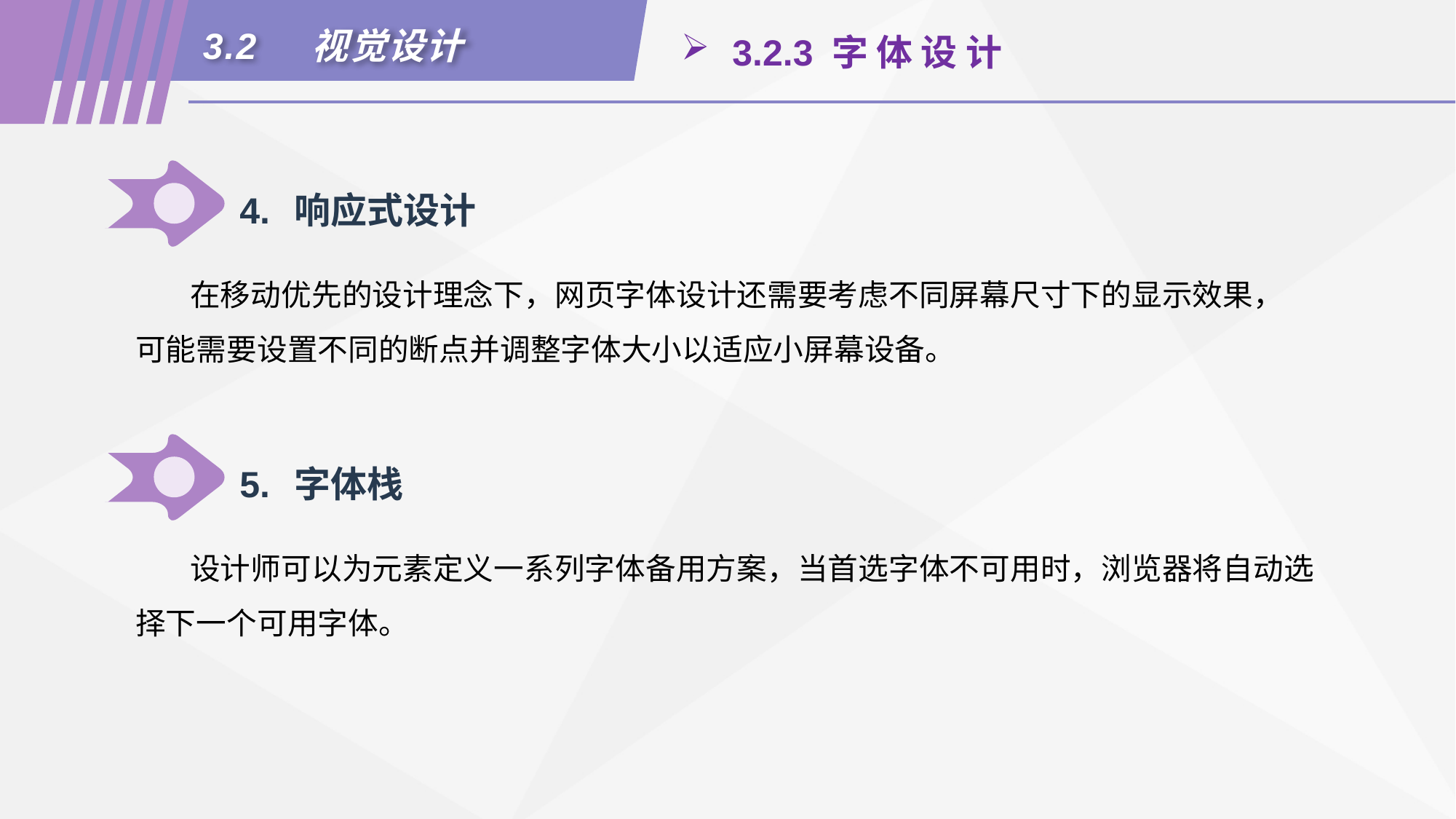

3.2	视觉设计
 3.2.3 字 体 设 计

4.	响应式设计
在移动优先的设计理念下，网页字体设计还需要考虑不同屏幕尺寸下的显示效果， 可能需要设置不同的断点并调整字体大小以适应小屏幕设备。

5.	字体栈
设计师可以为元素定义一系列字体备用方案，当首选字体不可用时，浏览器将自动选择下一个可用字体。